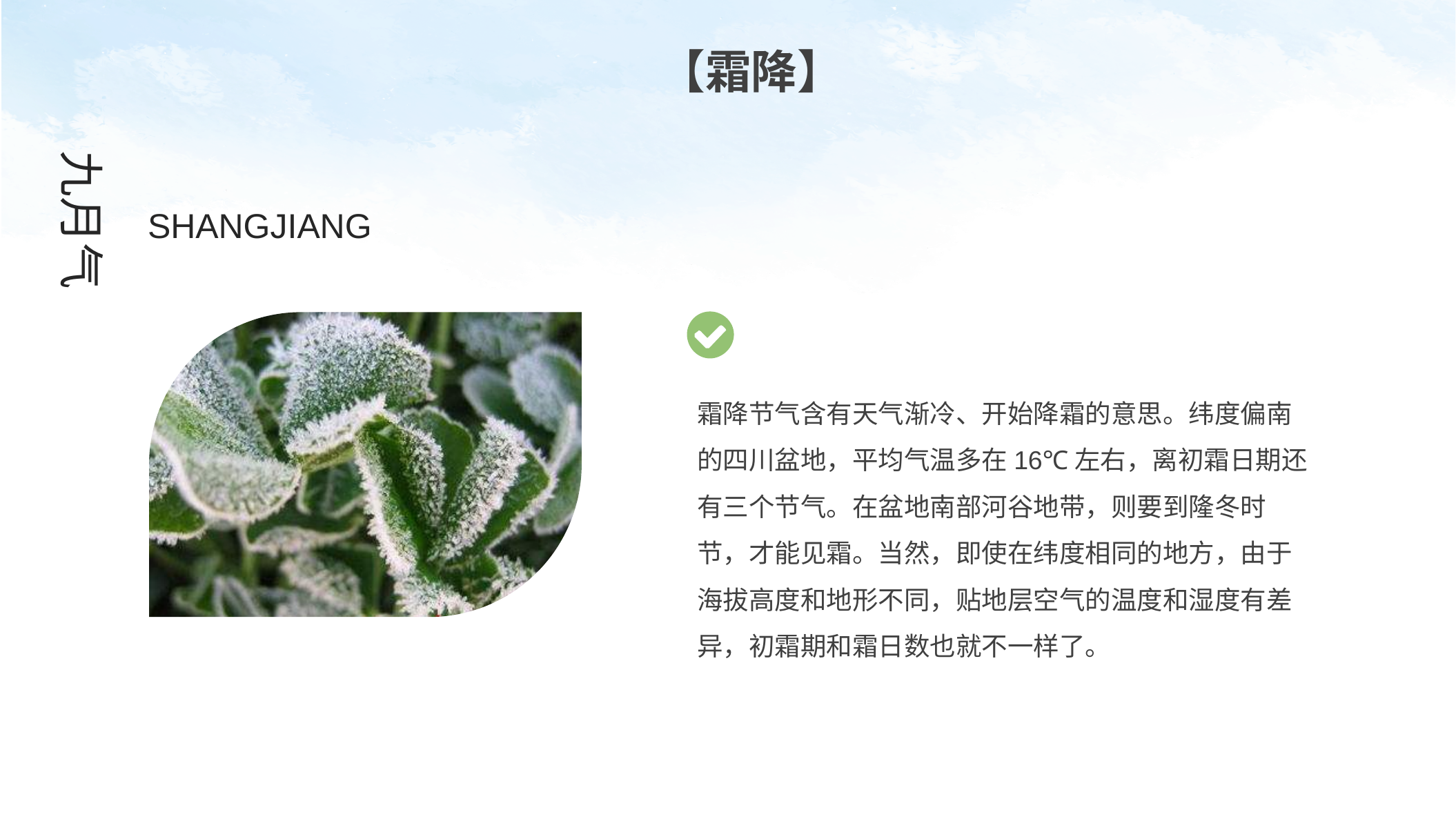

【霜降】
九月气
SHANGJIANG

霜降节气含有天气渐冷、开始降霜的意思。纬度偏南的四川盆地，平均气温多在16℃左右，离初霜日期还有三个节气。在盆地南部河谷地带，则要到隆冬时节，才能见霜。当然，即使在纬度相同的地方，由于海拔高度和地形不同，贴地层空气的温度和湿度有差异，初霜期和霜日数也就不一样了。